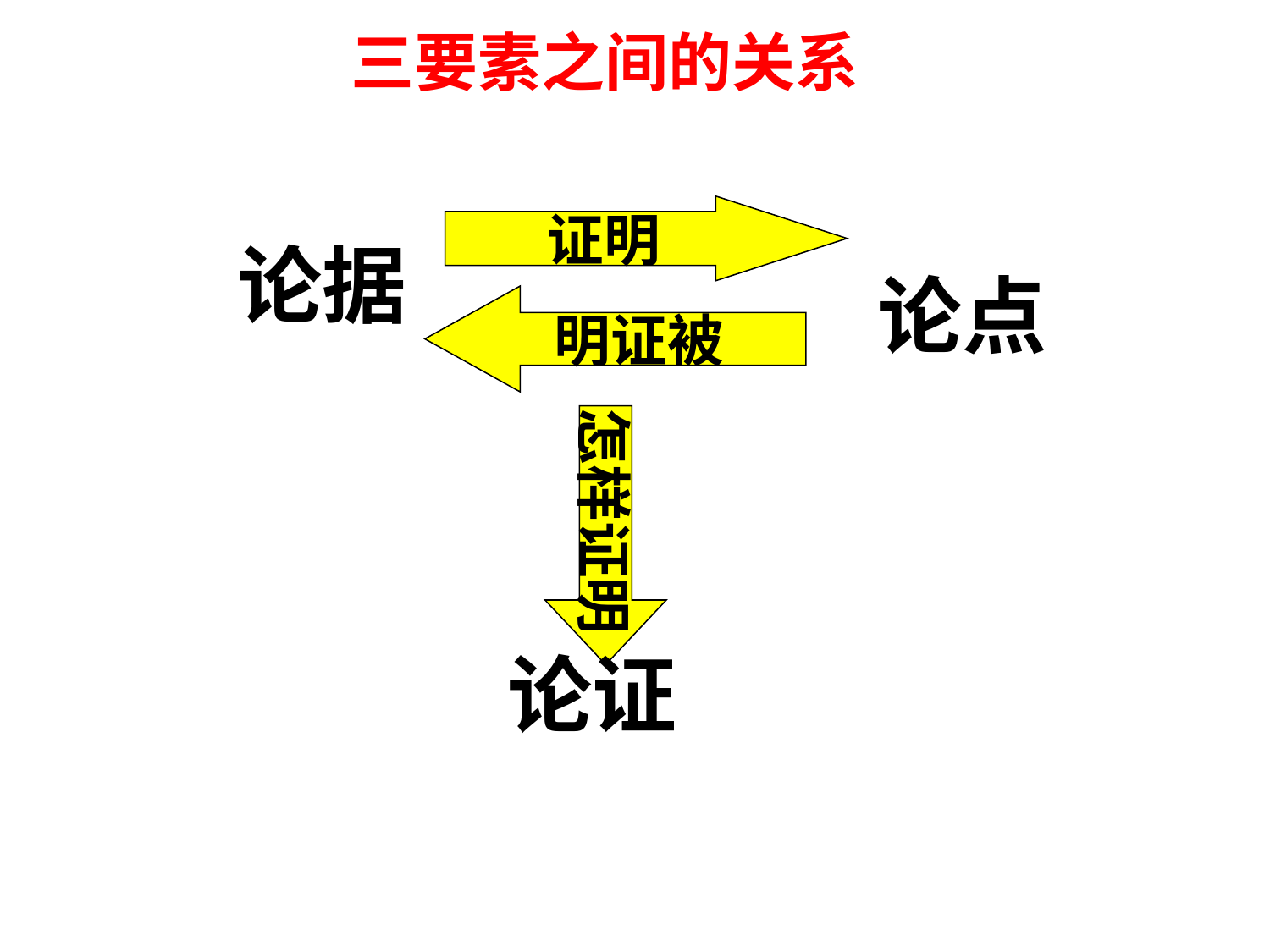

三要素之间的关系
证明
论据
论点
明证被
怎样证明
论证